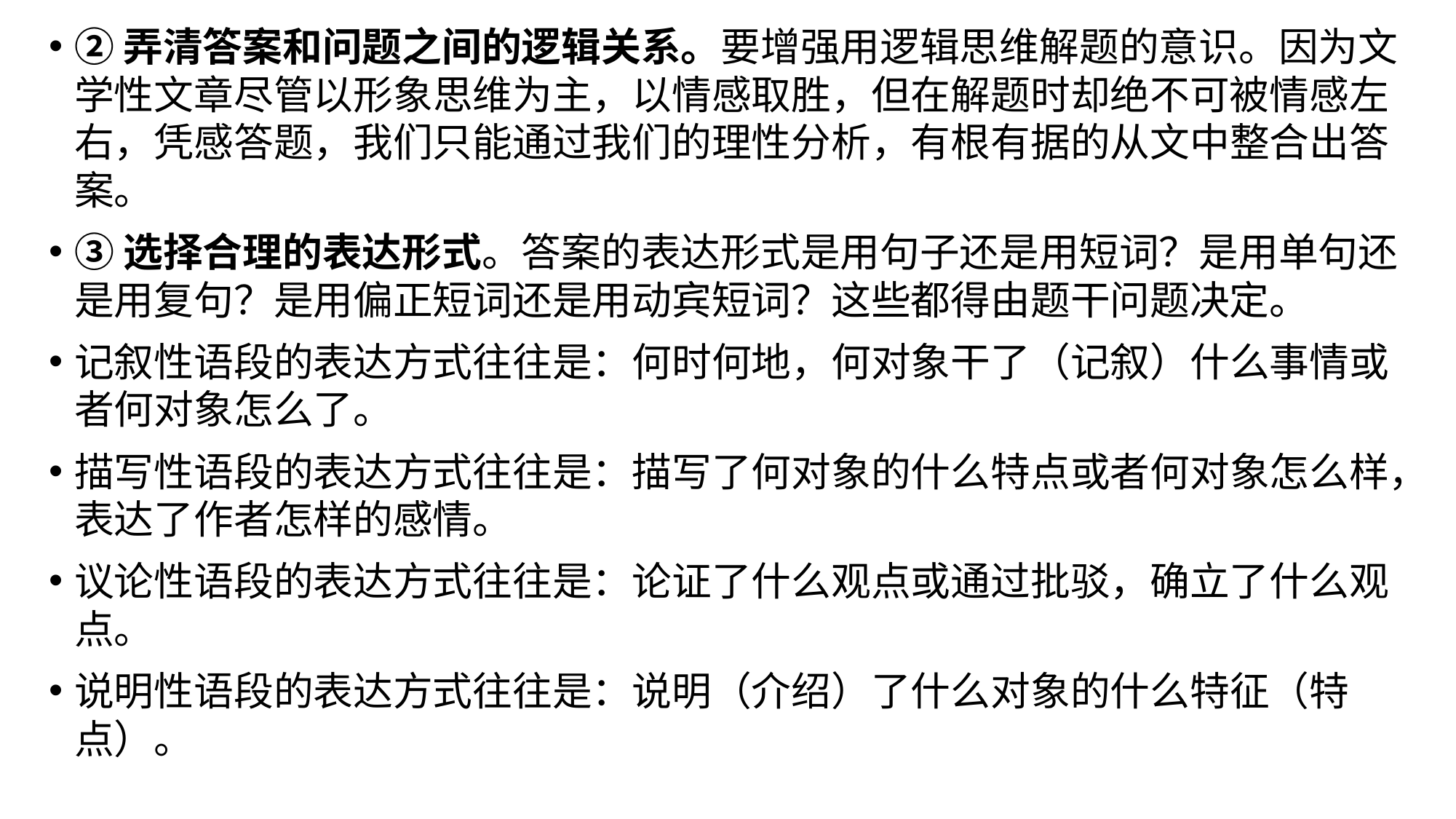

②弄清答案和问题之间的逻辑关系。要增强用逻辑思维解题的意识。因为文学性文章尽管以形象思维为主，以情感取胜，但在解题时却绝不可被情感左右，凭感答题，我们只能通过我们的理性分析，有根有据的从文中整合出答案。
③选择合理的表达形式。答案的表达形式是用句子还是用短词？是用单句还是用复句？是用偏正短词还是用动宾短词？这些都得由题干问题决定。
记叙性语段的表达方式往往是：何时何地，何对象干了（记叙）什么事情或者何对象怎么了。
描写性语段的表达方式往往是：描写了何对象的什么特点或者何对象怎么样，表达了作者怎样的感情。
议论性语段的表达方式往往是：论证了什么观点或通过批驳，确立了什么观点。
说明性语段的表达方式往往是：说明（介绍）了什么对象的什么特征（特点）。